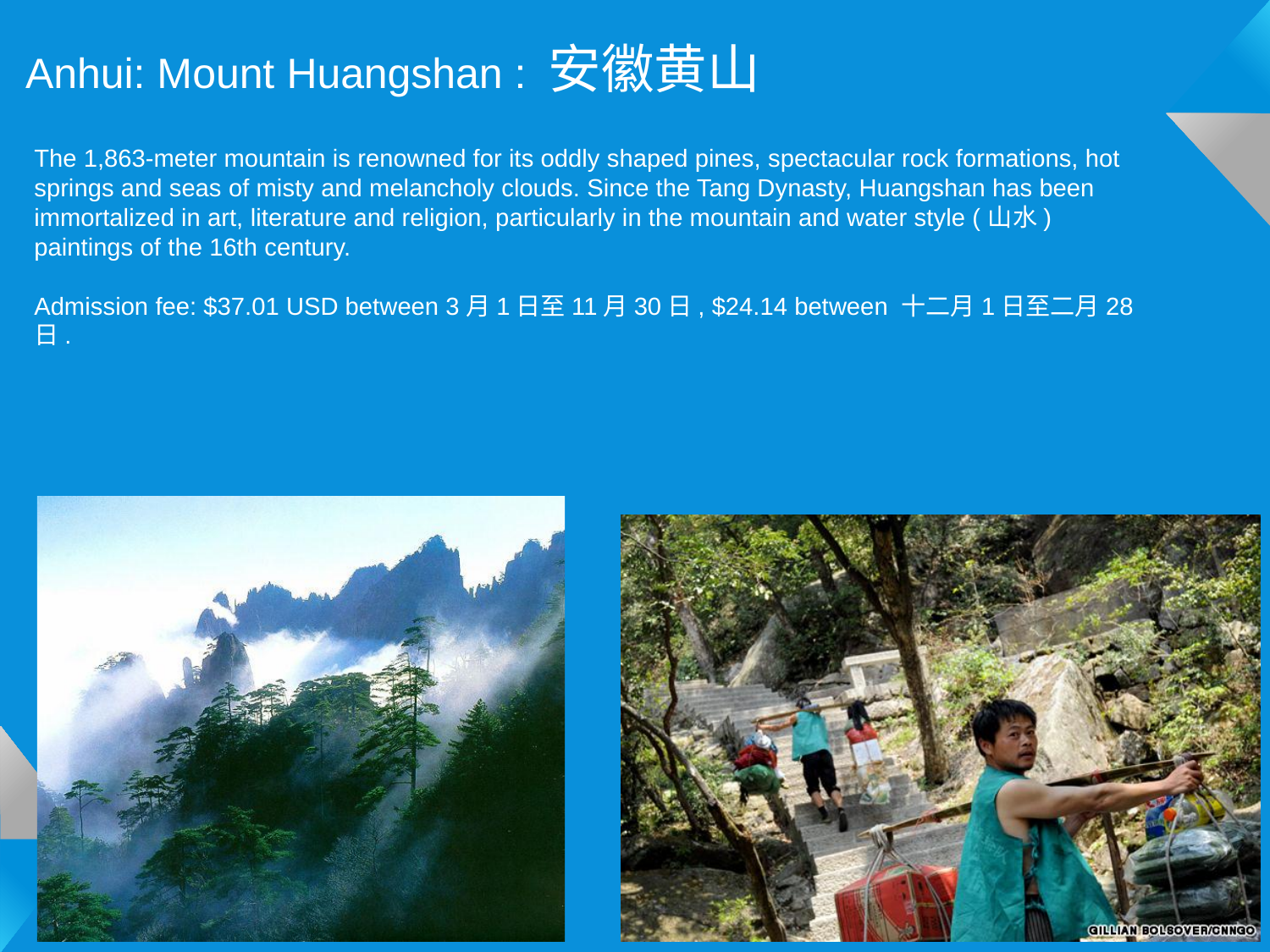

Anhui: Mount Huangshan : 安徽黄山

The 1,863-meter mountain is renowned for its oddly shaped pines, spectacular rock formations, hot springs and seas of misty and melancholy clouds. Since the Tang Dynasty, Huangshan has been immortalized in art, literature and religion, particularly in the mountain and water style (山水) paintings of the 16th century.

Admission fee: $37.01 USD between 3月1日至11月30日, $24.14 between 十二月1日至二月28日.